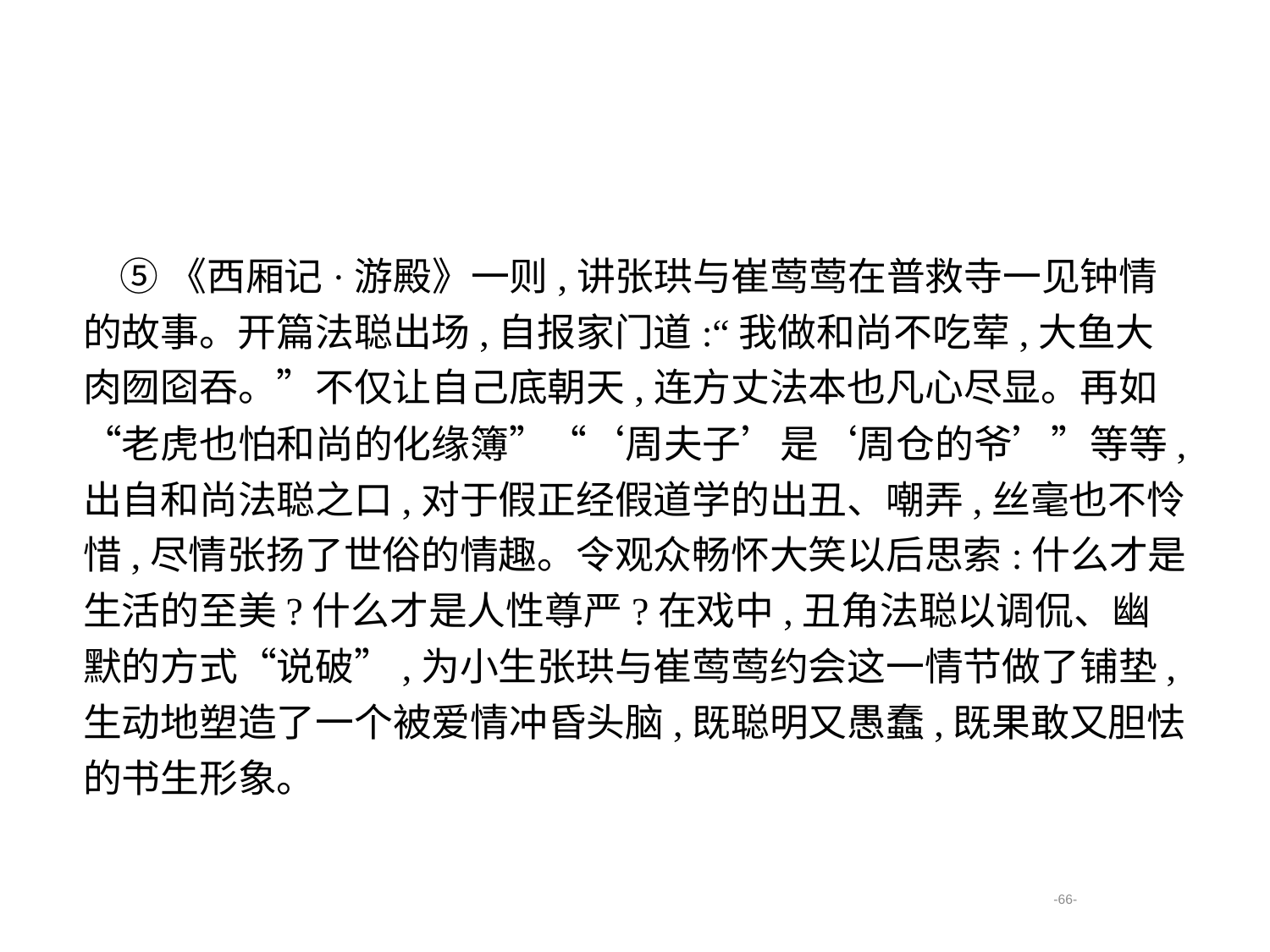

⑤《西厢记·游殿》一则,讲张珙与崔莺莺在普救寺一见钟情的故事。开篇法聪出场,自报家门道:“我做和尚不吃荤,大鱼大肉囫囵吞。”不仅让自己底朝天,连方丈法本也凡心尽显。再如“老虎也怕和尚的化缘簿”“‘周夫子’是‘周仓的爷’”等等,出自和尚法聪之口,对于假正经假道学的出丑、嘲弄,丝毫也不怜惜,尽情张扬了世俗的情趣。令观众畅怀大笑以后思索:什么才是生活的至美?什么才是人性尊严?在戏中,丑角法聪以调侃、幽默的方式“说破”,为小生张珙与崔莺莺约会这一情节做了铺垫,生动地塑造了一个被爱情冲昏头脑,既聪明又愚蠢,既果敢又胆怯的书生形象。
-66-